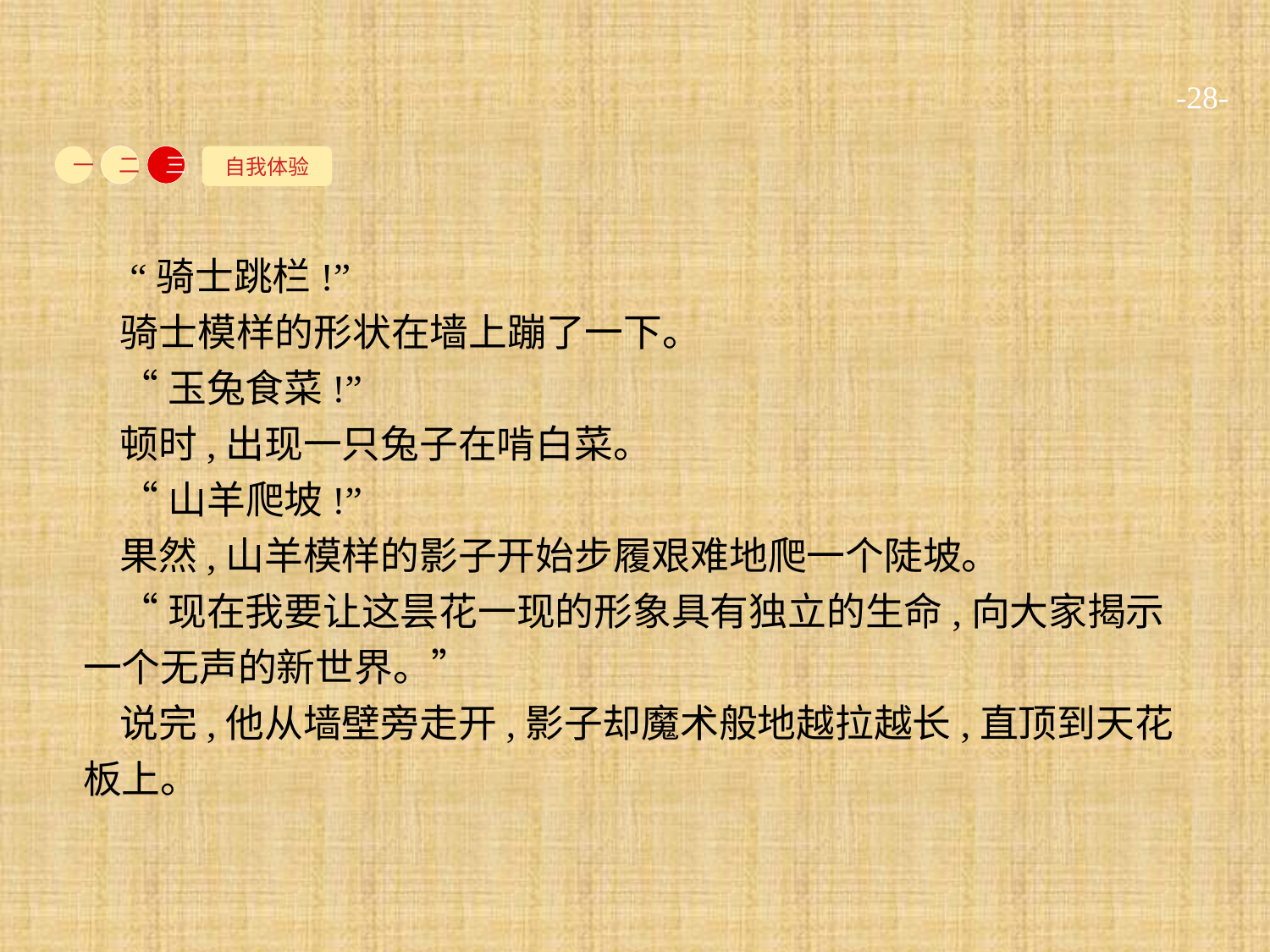

-28-
自我体验
一
二
三
 “骑士跳栏!”
骑士模样的形状在墙上蹦了一下。
“玉兔食菜!”
顿时,出现一只兔子在啃白菜。
“山羊爬坡!”
果然,山羊模样的影子开始步履艰难地爬一个陡坡。
“现在我要让这昙花一现的形象具有独立的生命,向大家揭示一个无声的新世界。”
说完,他从墙壁旁走开,影子却魔术般地越拉越长,直顶到天花板上。